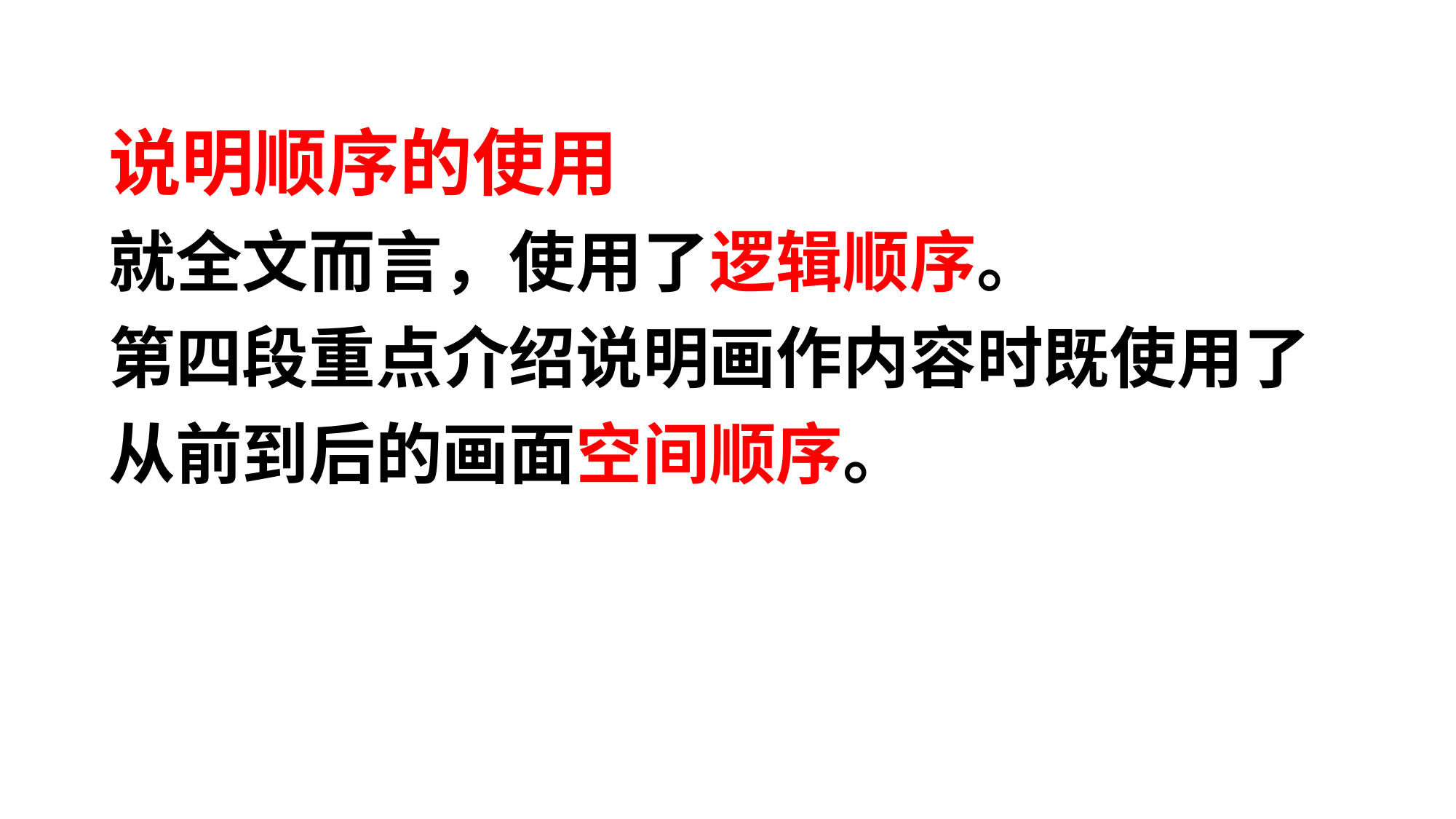

说明顺序的使用
就全文而言，使用了逻辑顺序。
第四段重点介绍说明画作内容时既使用了从前到后的画面空间顺序。